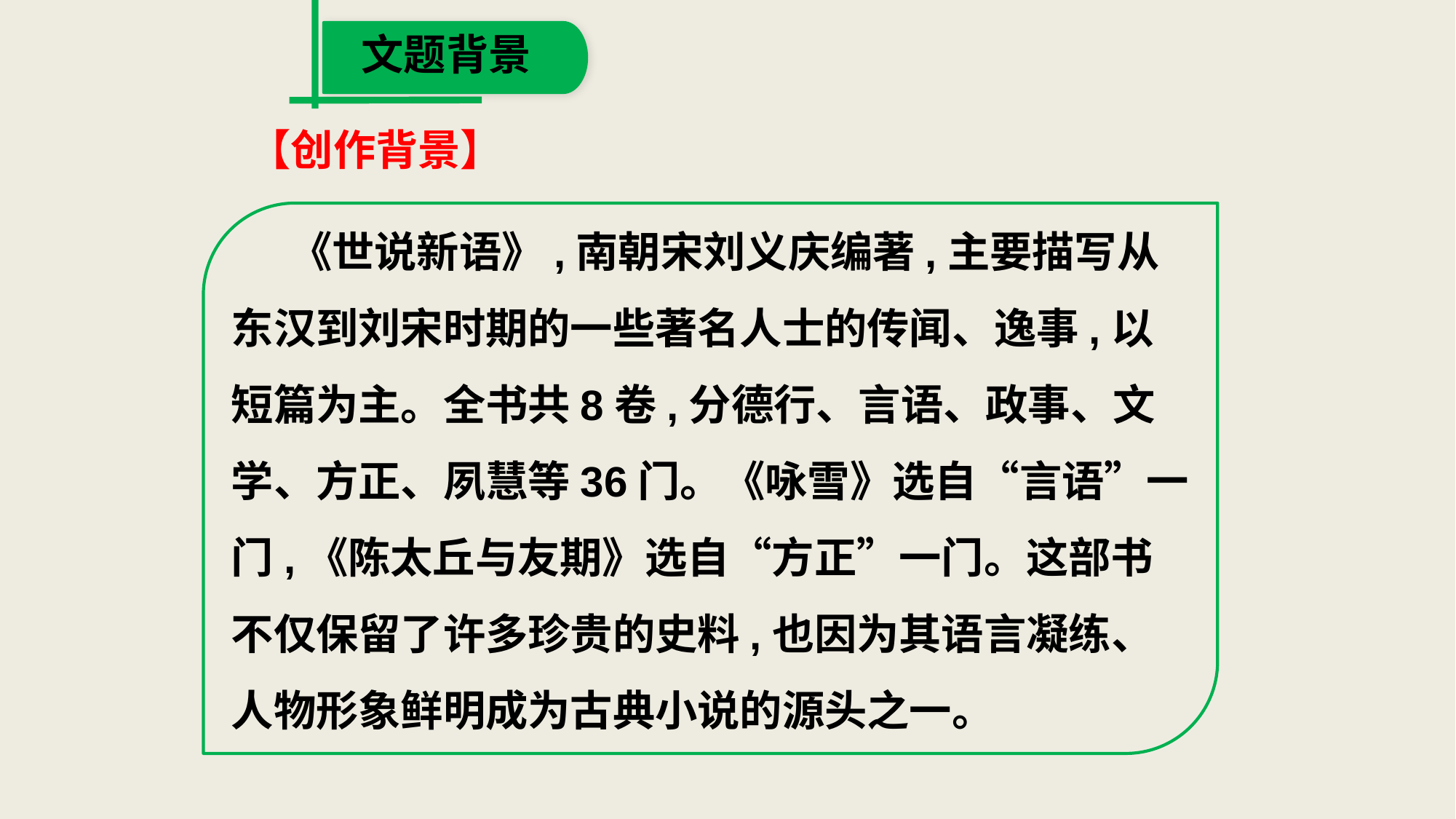

文题背景

【创作背景】
     《世说新语》,南朝宋刘义庆编著,主要描写从东汉到刘宋时期的一些著名人士的传闻、逸事,以短篇为主。全书共8卷,分德行、言语、政事、文学、方正、夙慧等36门。《咏雪》选自“言语”一门,《陈太丘与友期》选自“方正”一门。这部书不仅保留了许多珍贵的史料,也因为其语言凝练、人物形象鲜明成为古典小说的源头之一。